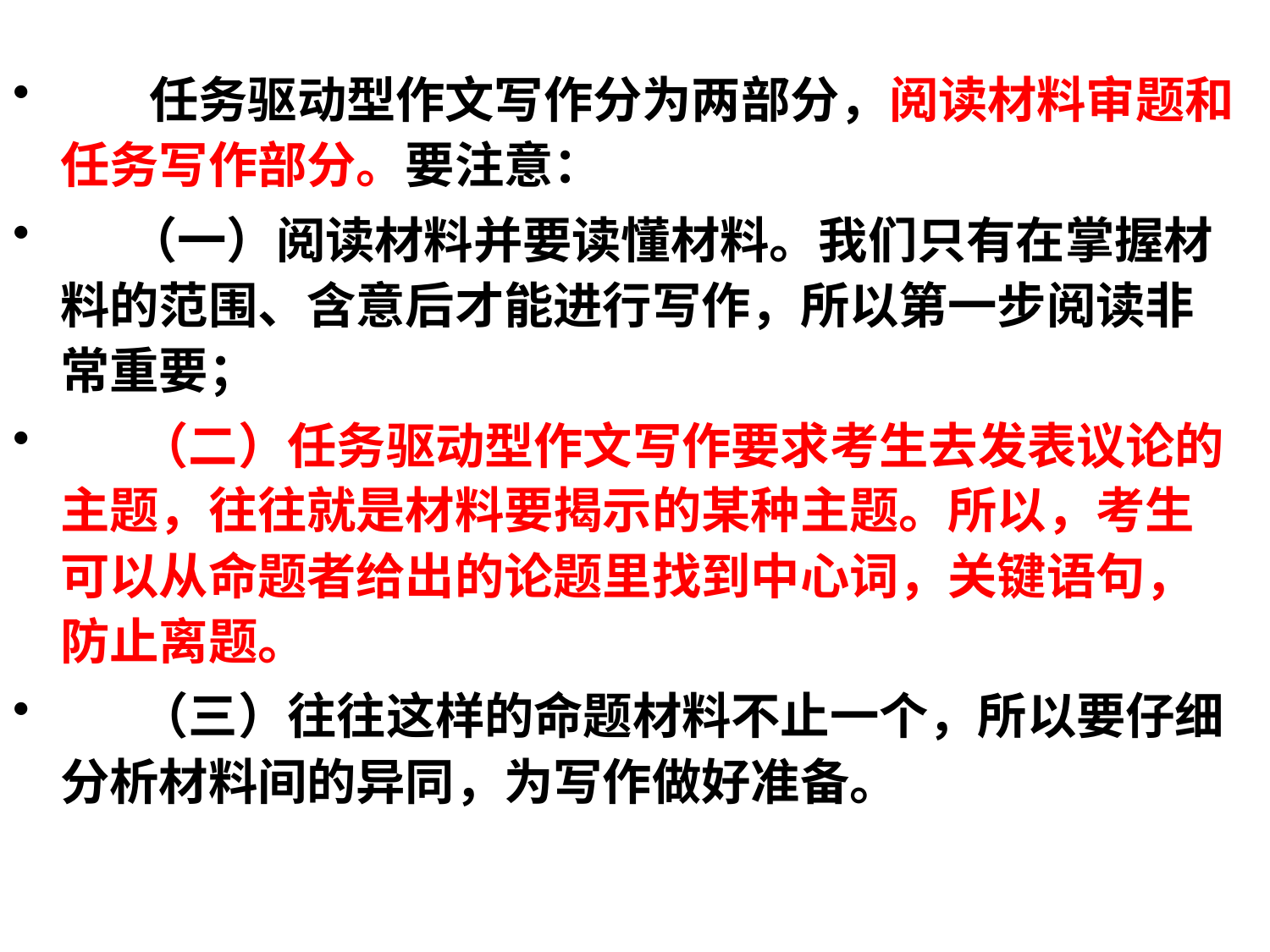

任务驱动型作文写作分为两部分，阅读材料审题和任务写作部分。要注意：
     （一）阅读材料并要读懂材料。我们只有在掌握材料的范围、含意后才能进行写作，所以第一步阅读非常重要；
      （二）任务驱动型作文写作要求考生去发表议论的主题，往往就是材料要揭示的某种主题。所以，考生可以从命题者给出的论题里找到中心词，关键语句，防止离题。
      （三）往往这样的命题材料不止一个，所以要仔细分析材料间的异同，为写作做好准备。